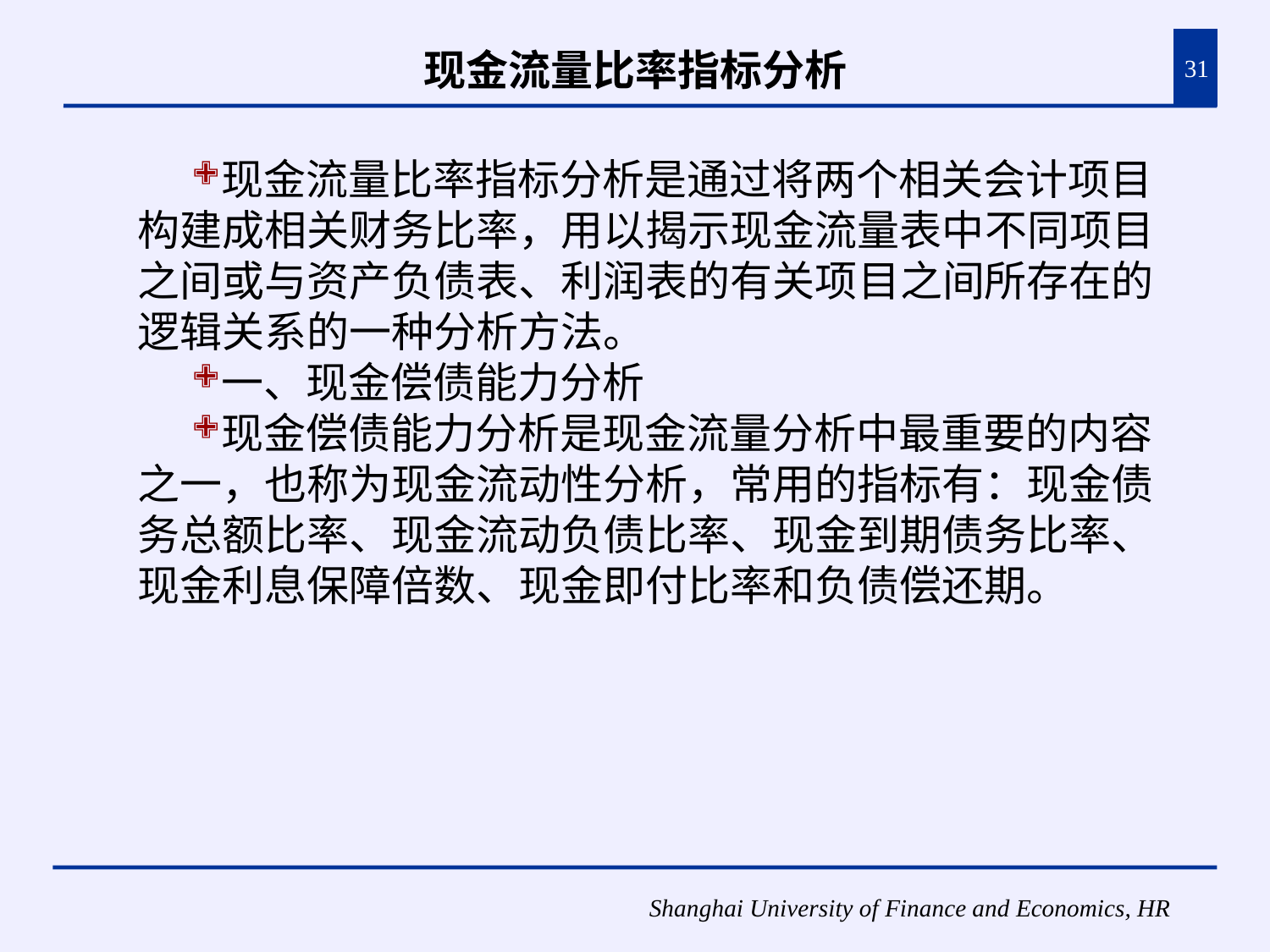

# 现金流量比率指标分析
31
现金流量比率指标分析是通过将两个相关会计项目构建成相关财务比率，用以揭示现金流量表中不同项目之间或与资产负债表、利润表的有关项目之间所存在的逻辑关系的一种分析方法。
一、现金偿债能力分析
现金偿债能力分析是现金流量分析中最重要的内容之一，也称为现金流动性分析，常用的指标有：现金债务总额比率、现金流动负债比率、现金到期债务比率、现金利息保障倍数、现金即付比率和负债偿还期。